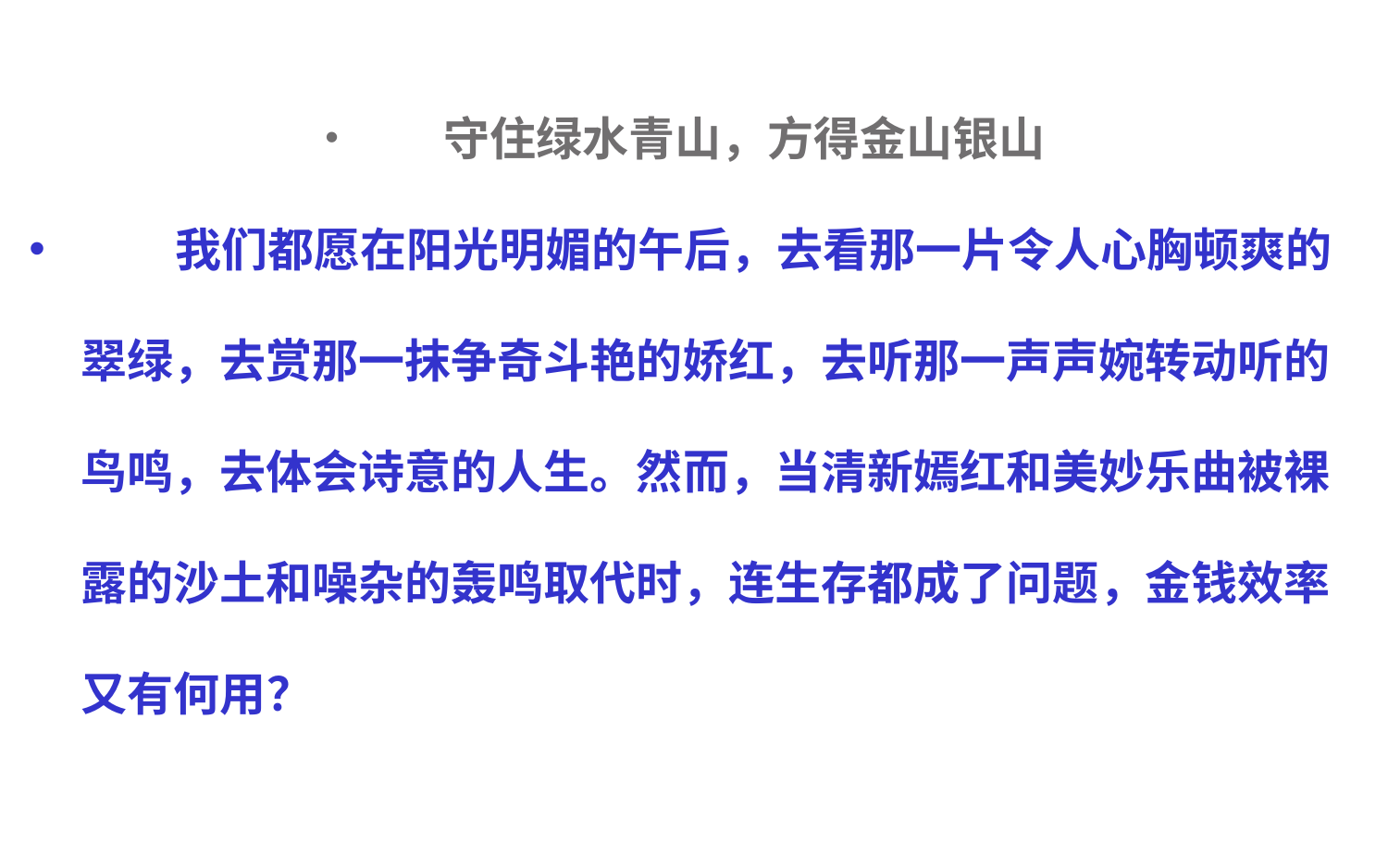

守住绿水青山，方得金山银山
        我们都愿在阳光明媚的午后，去看那一片令人心胸顿爽的翠绿，去赏那一抹争奇斗艳的娇红，去听那一声声婉转动听的鸟鸣，去体会诗意的人生。然而，当清新嫣红和美妙乐曲被裸露的沙土和噪杂的轰鸣取代时，连生存都成了问题，金钱效率又有何用？